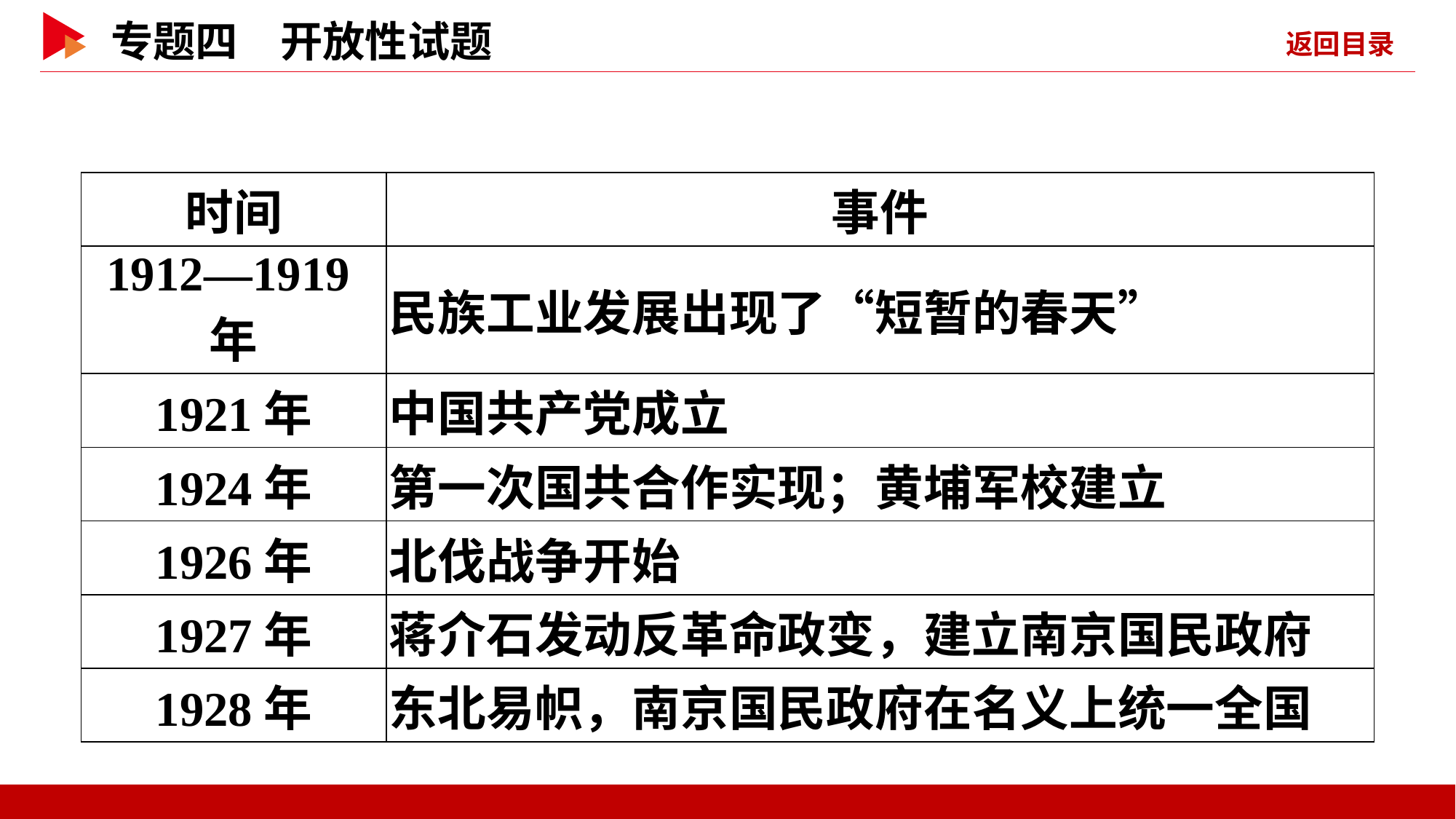

| 时间 | 事件 |
| --- | --- |
| 1912—1919年 | 民族工业发展出现了“短暂的春天” |
| 1921年 | 中国共产党成立 |
| 1924年 | 第一次国共合作实现；黄埔军校建立 |
| 1926年 | 北伐战争开始 |
| 1927年 | 蒋介石发动反革命政变，建立南京国民政府 |
| 1928年 | 东北易帜，南京国民政府在名义上统一全国 |